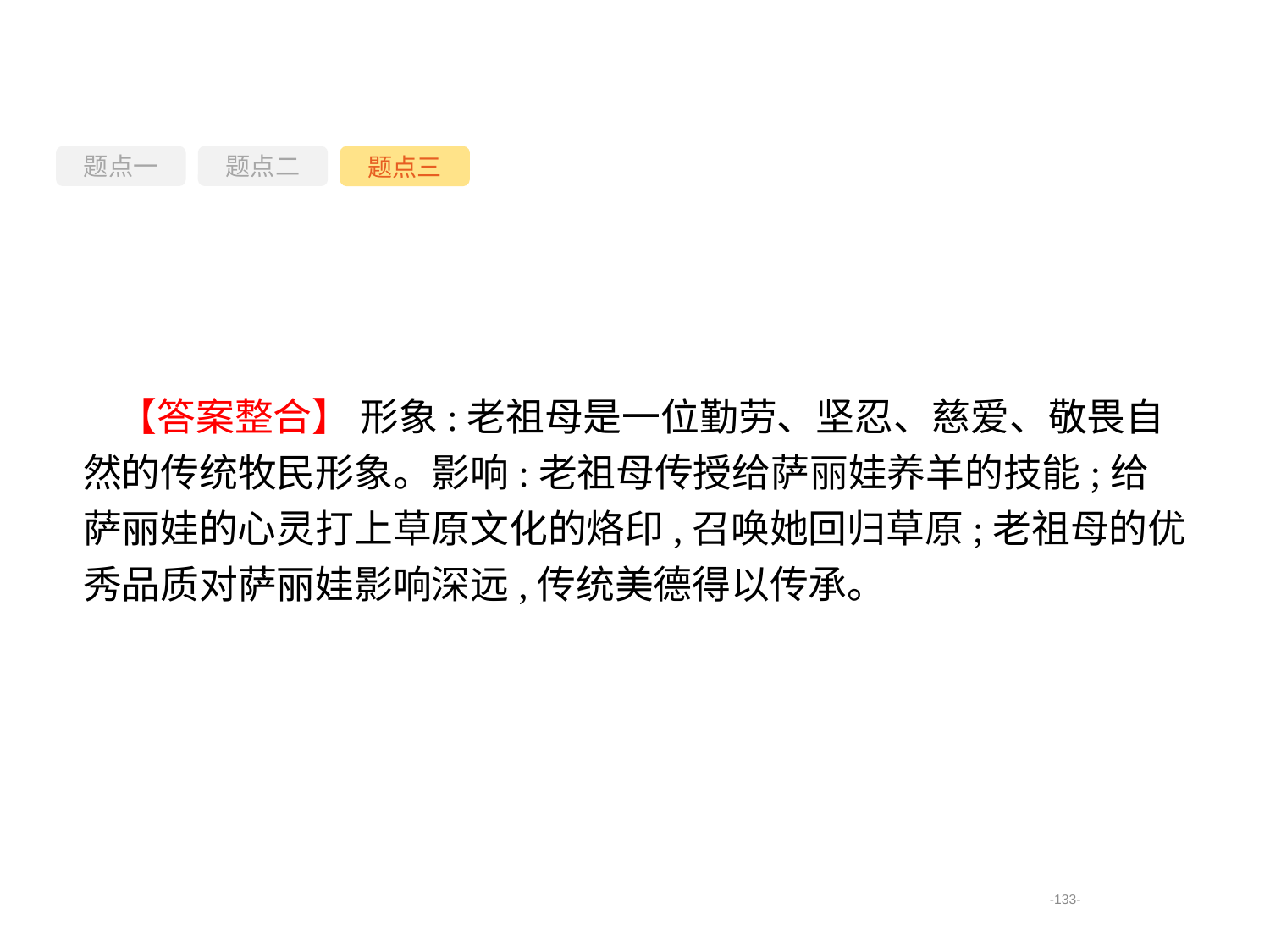

题点一
题点三
题点二
【答案整合】 形象:老祖母是一位勤劳、坚忍、慈爱、敬畏自然的传统牧民形象。影响:老祖母传授给萨丽娃养羊的技能;给萨丽娃的心灵打上草原文化的烙印,召唤她回归草原;老祖母的优秀品质对萨丽娃影响深远,传统美德得以传承。
-133-